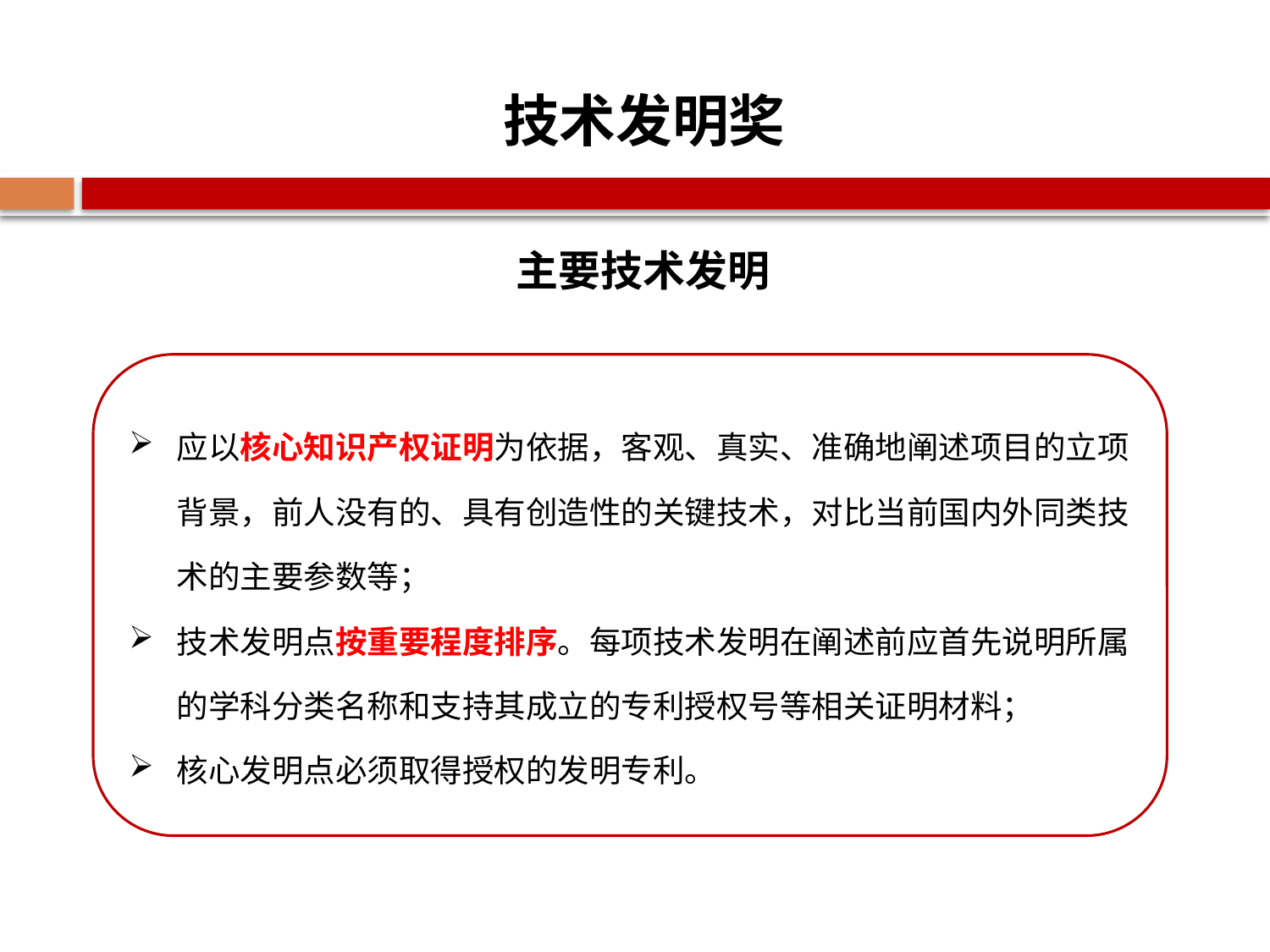

技术发明奖
主要技术发明
应以核心知识产权证明为依据，客观、真实、准确地阐述项目的立项背景，前人没有的、具有创造性的关键技术，对比当前国内外同类技术的主要参数等；
技术发明点按重要程度排序。每项技术发明在阐述前应首先说明所属的学科分类名称和支持其成立的专利授权号等相关证明材料；
核心发明点必须取得授权的发明专利。